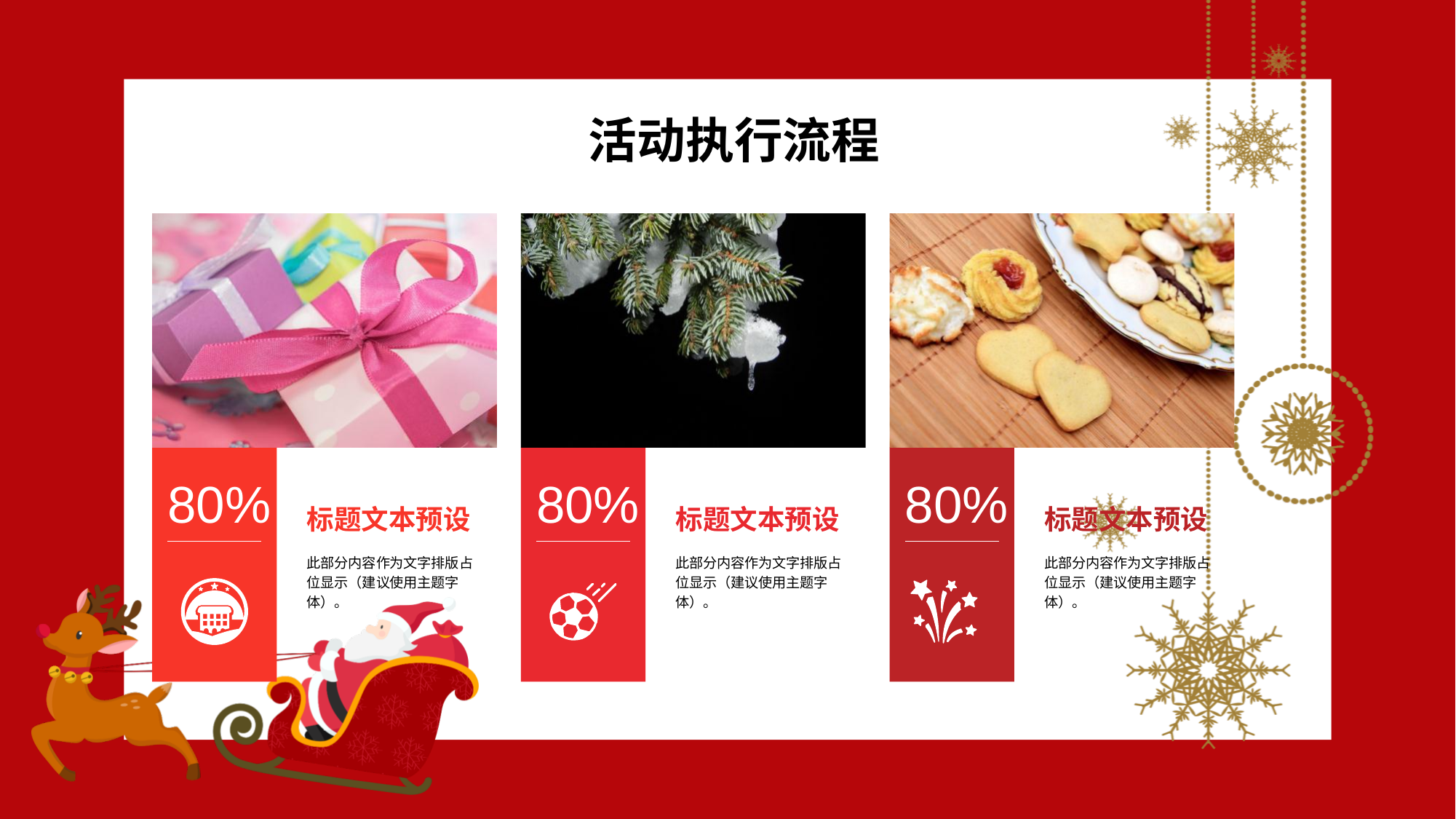

活动执行流程

80%
标题文本预设
此部分内容作为文字排版占位显示（建议使用主题字体）。

80%
标题文本预设
此部分内容作为文字排版占位显示（建议使用主题字体）。

80%
标题文本预设
此部分内容作为文字排版占位显示（建议使用主题字体）。